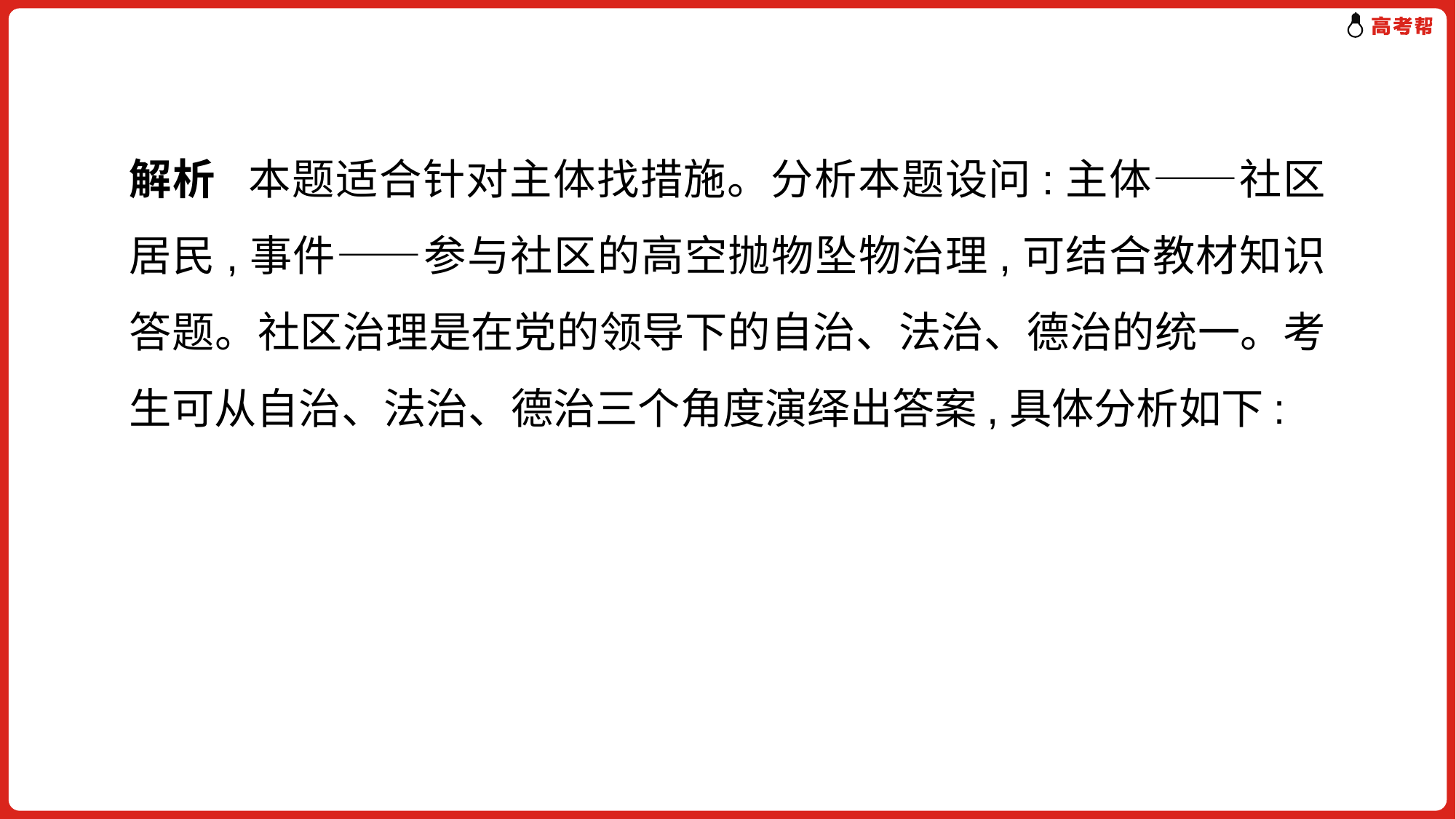

解析   本题适合针对主体找措施。分析本题设问:主体——社区居民,事件——参与社区的高空抛物坠物治理,可结合教材知识答题。社区治理是在党的领导下的自治、法治、德治的统一。考生可从自治、法治、德治三个角度演绎出答案,具体分析如下: